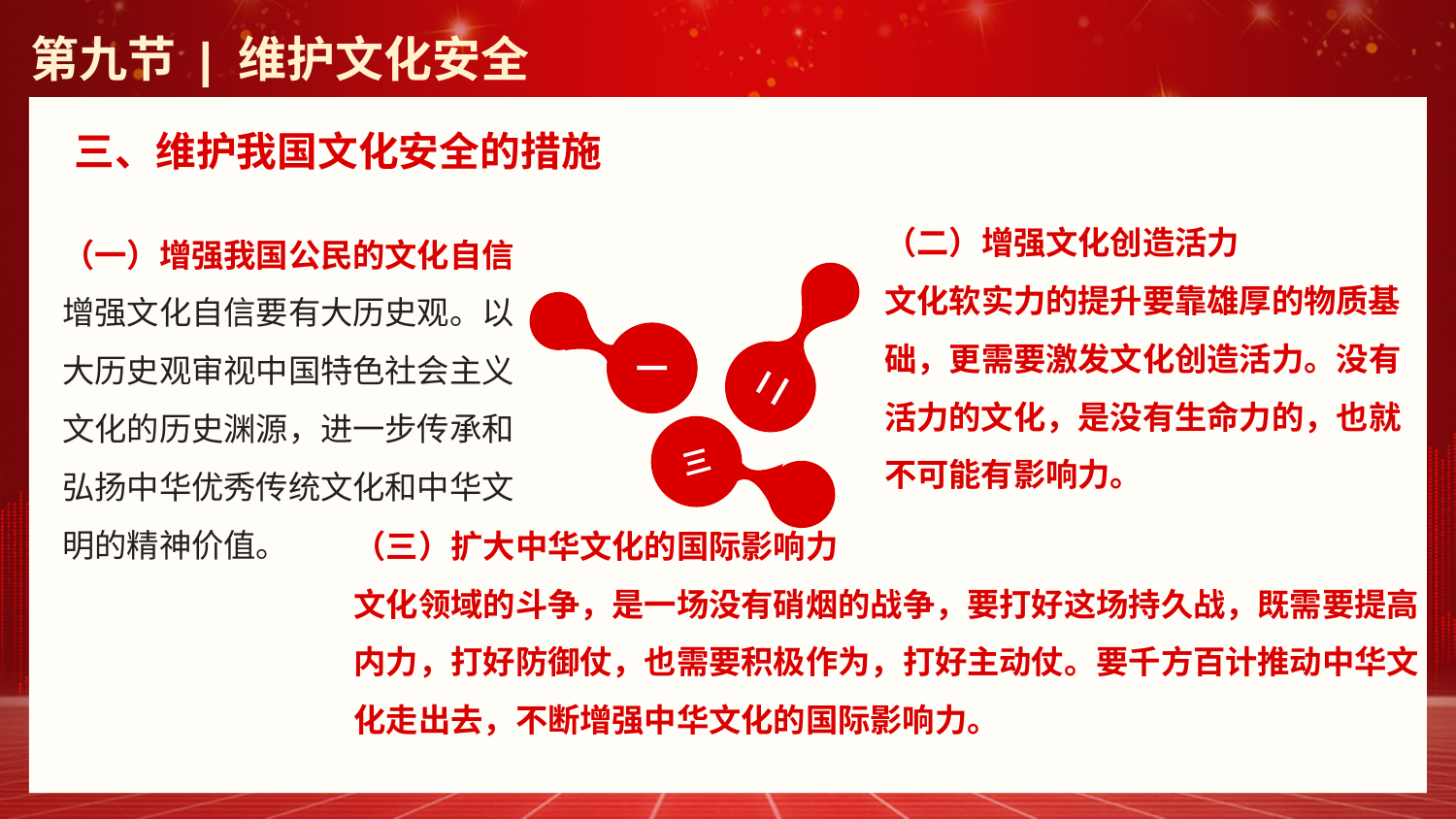

第九节 | 维护文化安全
三、维护我国文化安全的措施
（一）增强我国公民的文化自信
增强文化自信要有大历史观。以大历史观审视中国特色社会主义文化的历史渊源，进一步传承和弘扬中华优秀传统文化和中华文明的精神价值。

（二）增强文化创造活力文化软实力的提升要靠雄厚的物质基础，更需要激发文化创造活力。没有活力的文化，是没有生命力的，也就不可能有影响力。

一
二
三

（三）扩大中华文化的国际影响力文化领域的斗争，是一场没有硝烟的战争，要打好这场持久战，既需要提高内力，打好防御仗，也需要积极作为，打好主动仗。要千方百计推动中华文化走出去，不断增强中华文化的国际影响力。